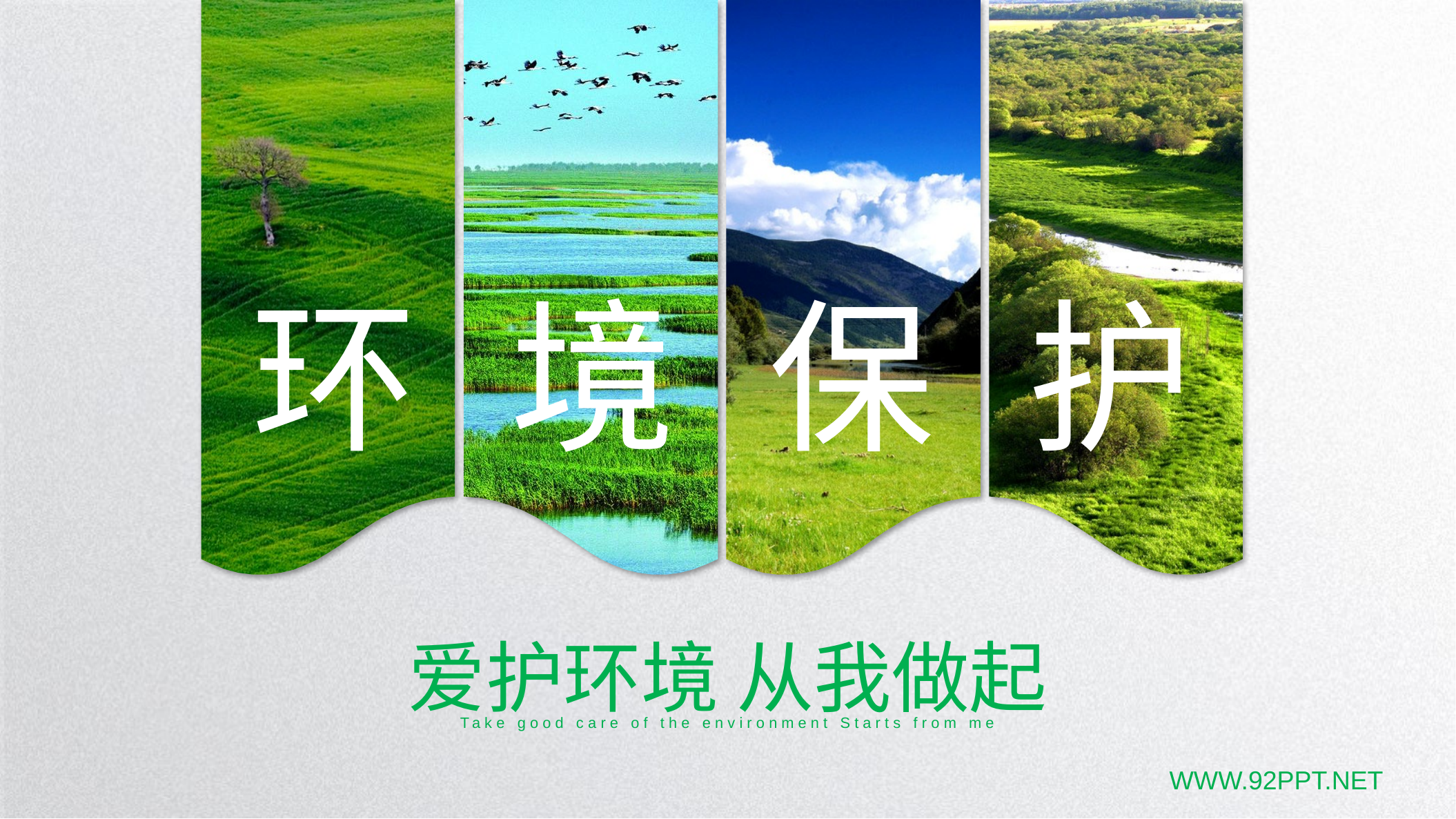

环
境
保
护
爱护环境 从我做起
Take good care of the environment Starts from me
www.92ppt.net